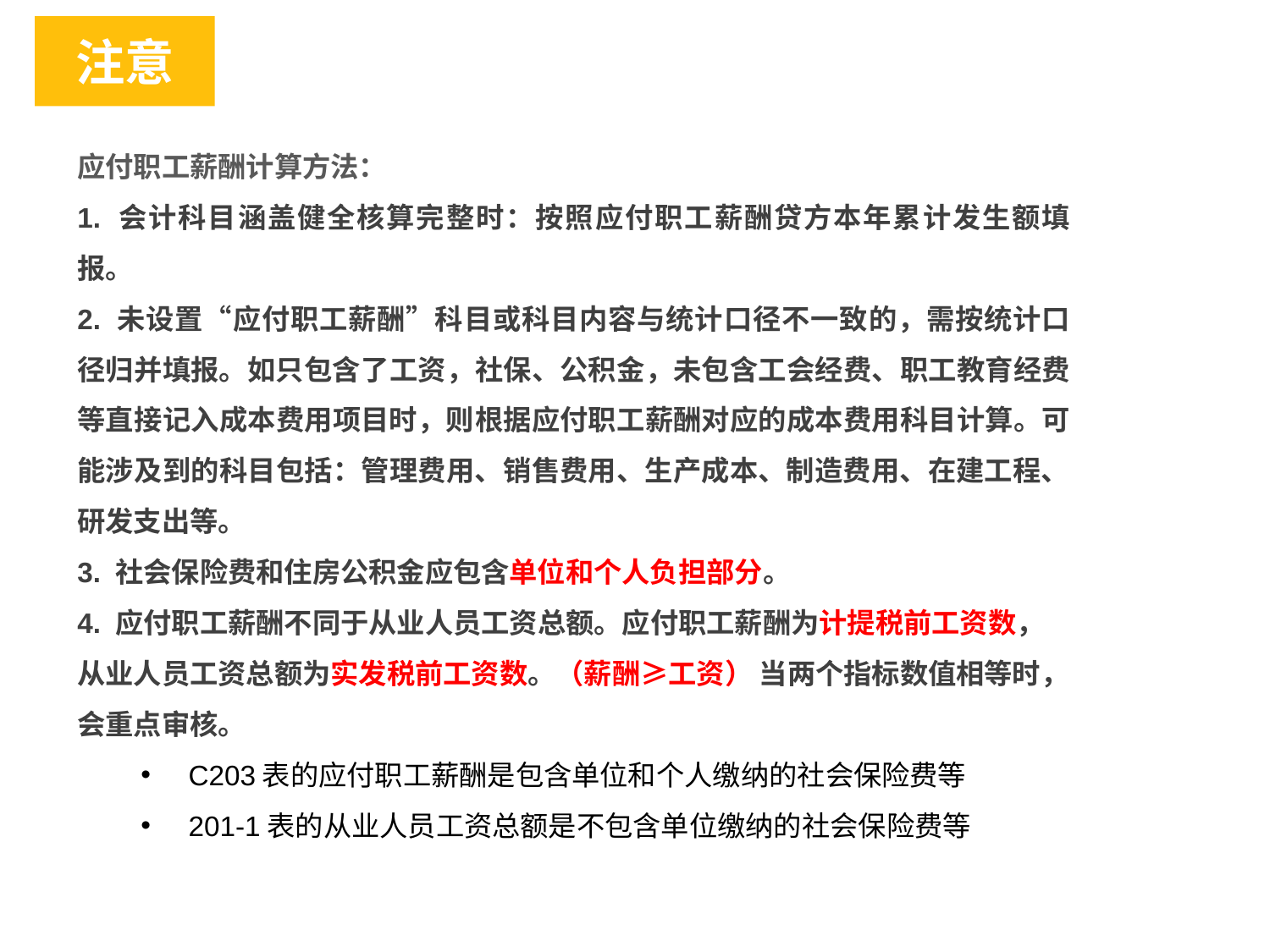

注意
应付职工薪酬计算方法：
1. 会计科目涵盖健全核算完整时：按照应付职工薪酬贷方本年累计发生额填报。
2. 未设置“应付职工薪酬”科目或科目内容与统计口径不一致的，需按统计口径归并填报。如只包含了工资，社保、公积金，未包含工会经费、职工教育经费等直接记入成本费用项目时，则根据应付职工薪酬对应的成本费用科目计算。可能涉及到的科目包括：管理费用、销售费用、生产成本、制造费用、在建工程、研发支出等。
3. 社会保险费和住房公积金应包含单位和个人负担部分。
4. 应付职工薪酬不同于从业人员工资总额。应付职工薪酬为计提税前工资数，从业人员工资总额为实发税前工资数。（薪酬≥工资） 当两个指标数值相等时，会重点审核。
C203表的应付职工薪酬是包含单位和个人缴纳的社会保险费等
201-1表的从业人员工资总额是不包含单位缴纳的社会保险费等
74